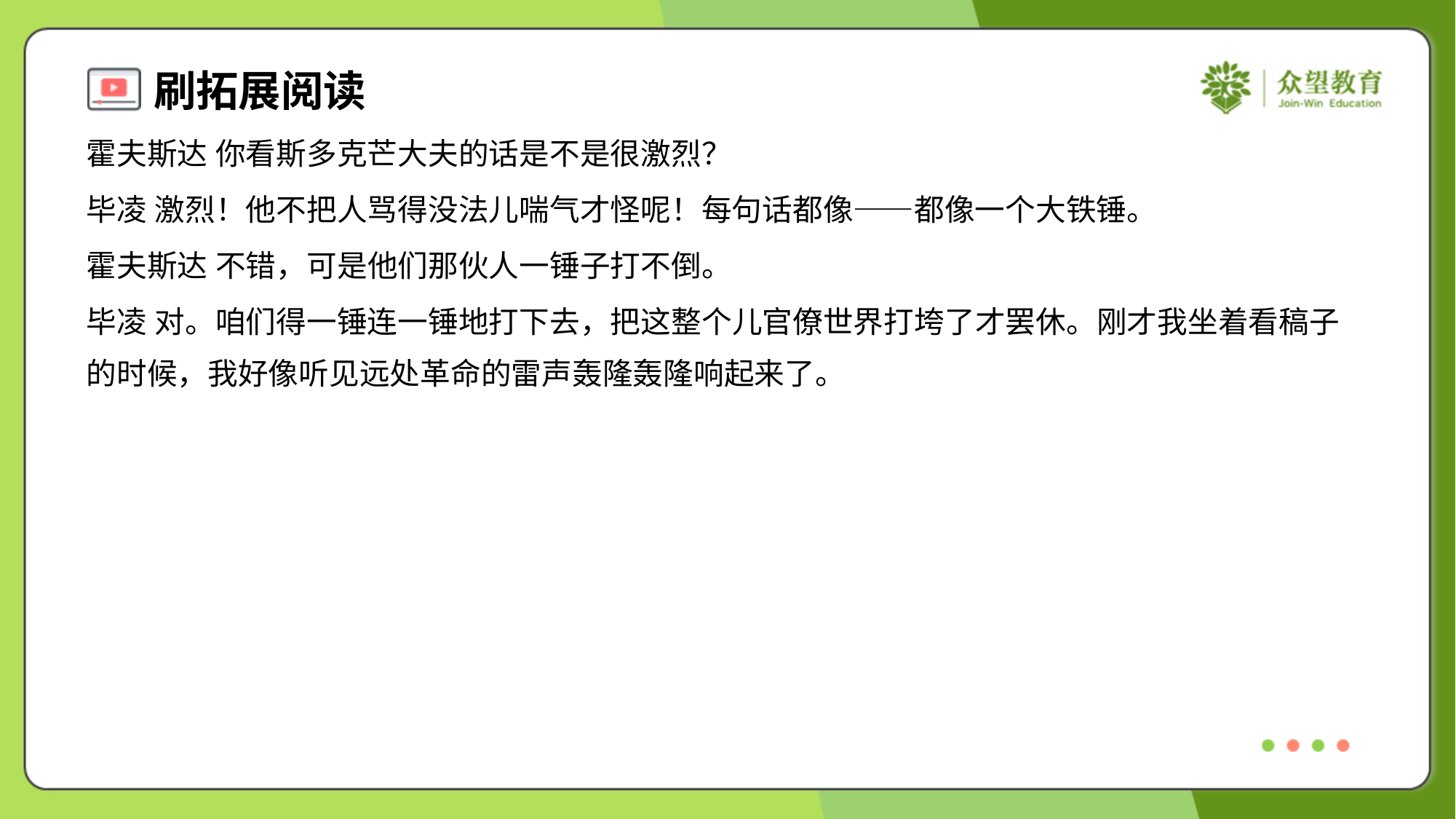

霍夫斯达 你看斯多克芒大夫的话是不是很激烈？
毕凌 激烈！他不把人骂得没法儿喘气才怪呢！每句话都像——都像一个大铁锤。
霍夫斯达 不错，可是他们那伙人一锤子打不倒。
毕凌 对。咱们得一锤连一锤地打下去，把这整个儿官僚世界打垮了才罢休。刚才我坐着看稿子
的时候，我好像听见远处革命的雷声轰隆轰隆响起来了。